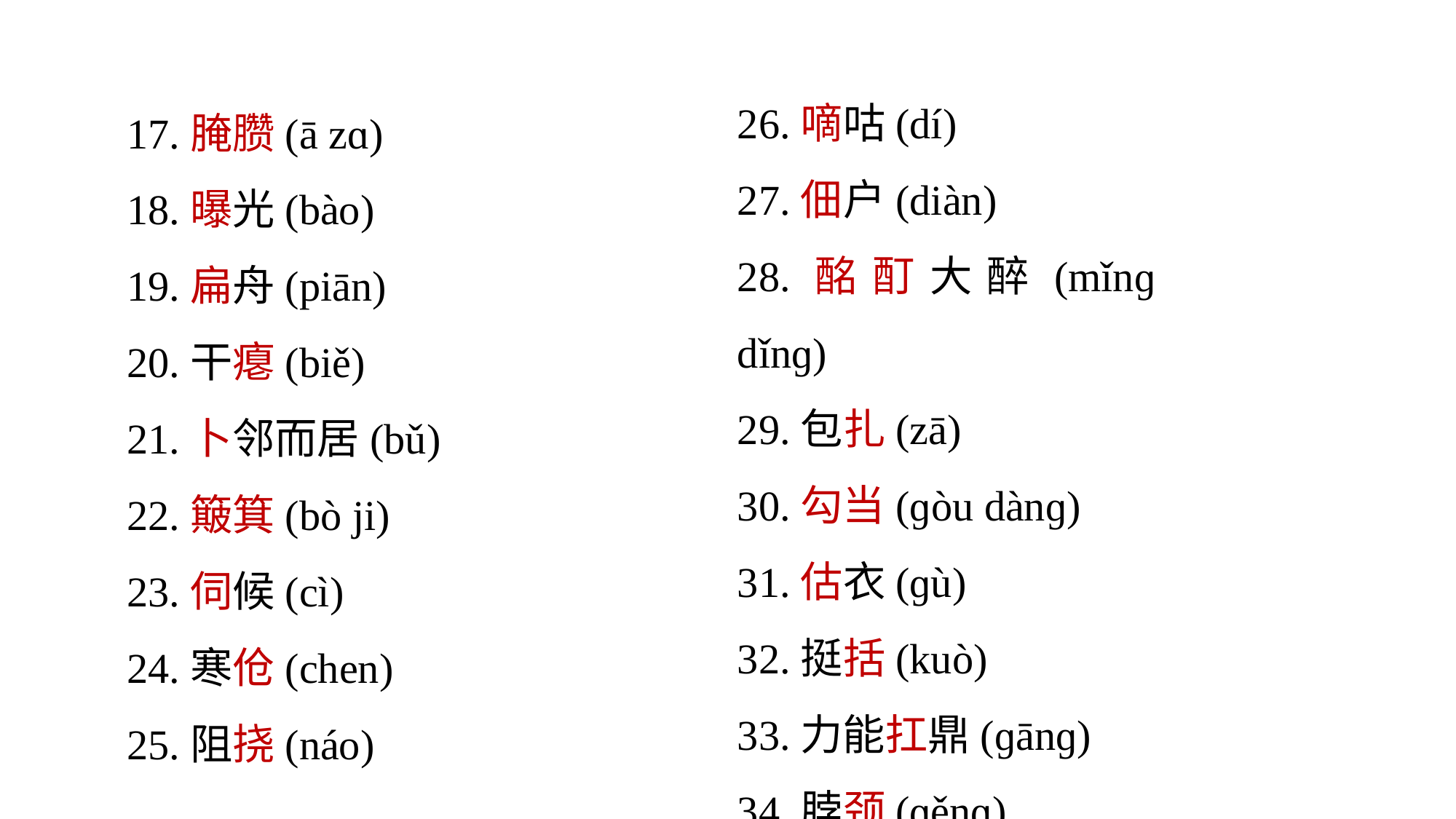

26.嘀咕(dí)
27.佃户(diàn)
28.酩酊大醉(mǐnɡ dǐnɡ)
29.包扎(zā)
30.勾当(ɡòu dànɡ)
31.估衣(ɡù)
32.挺括(kuò)
33.力能扛鼎(ɡānɡ)
34.脖颈(ɡěnɡ)
17.腌臜(ā zɑ)
18.曝光(bào)
19.扁舟(piān)
20.干瘪(biě)
21.卜邻而居(bǔ)
22.簸箕(bò ji)
23.伺候(cì)
24.寒伧(chen)
25.阻挠(náo)